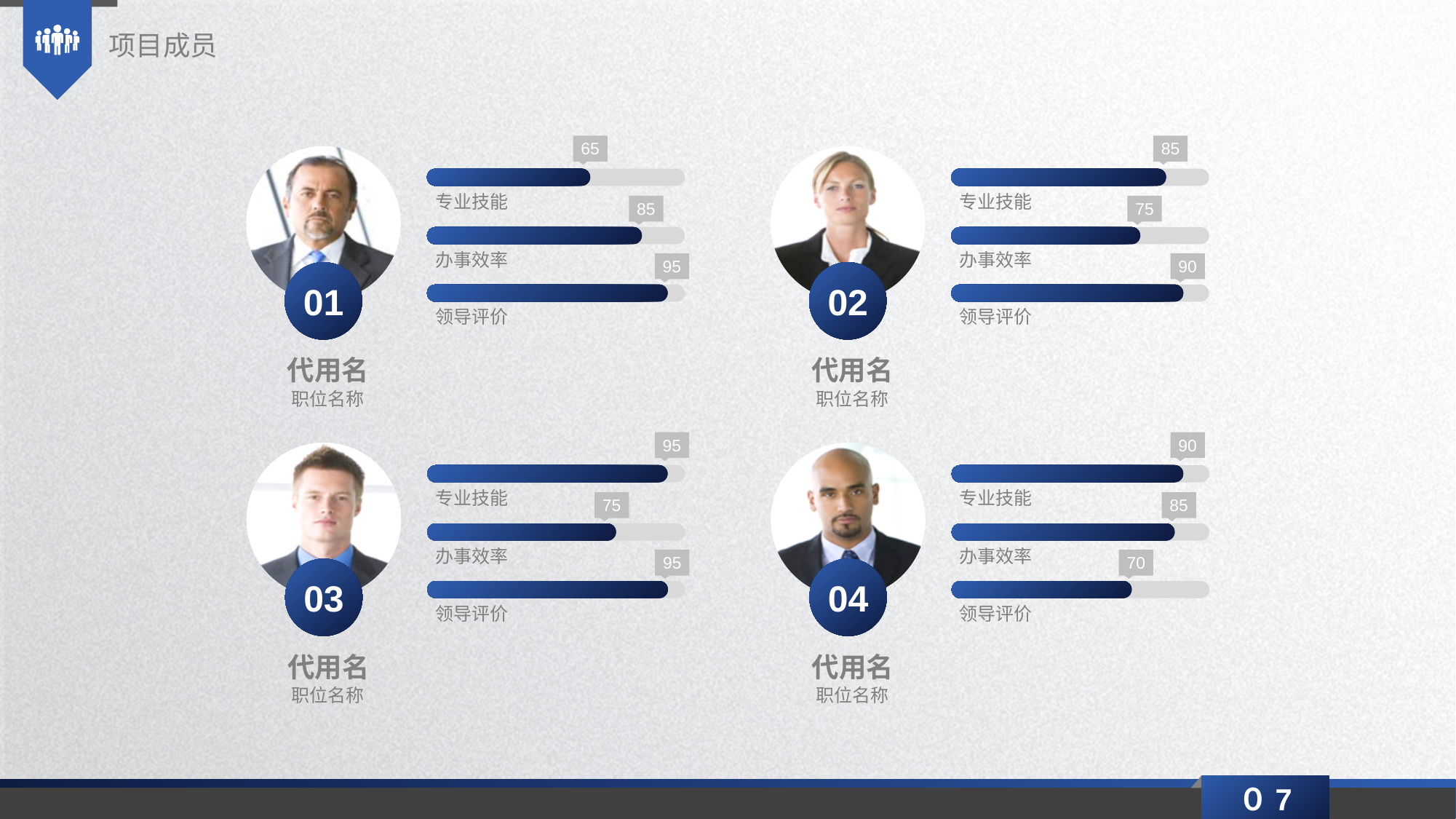

项目成员

65

85

专业技能
专业技能
85

75

办事效率
办事效率
95

90

01
02

领导评价
领导评价
代用名
代用名
职位名称
职位名称
95

90

专业技能
专业技能
75

85

办事效率
办事效率
95

70

03
04

领导评价
领导评价
代用名
代用名
职位名称
职位名称

０7